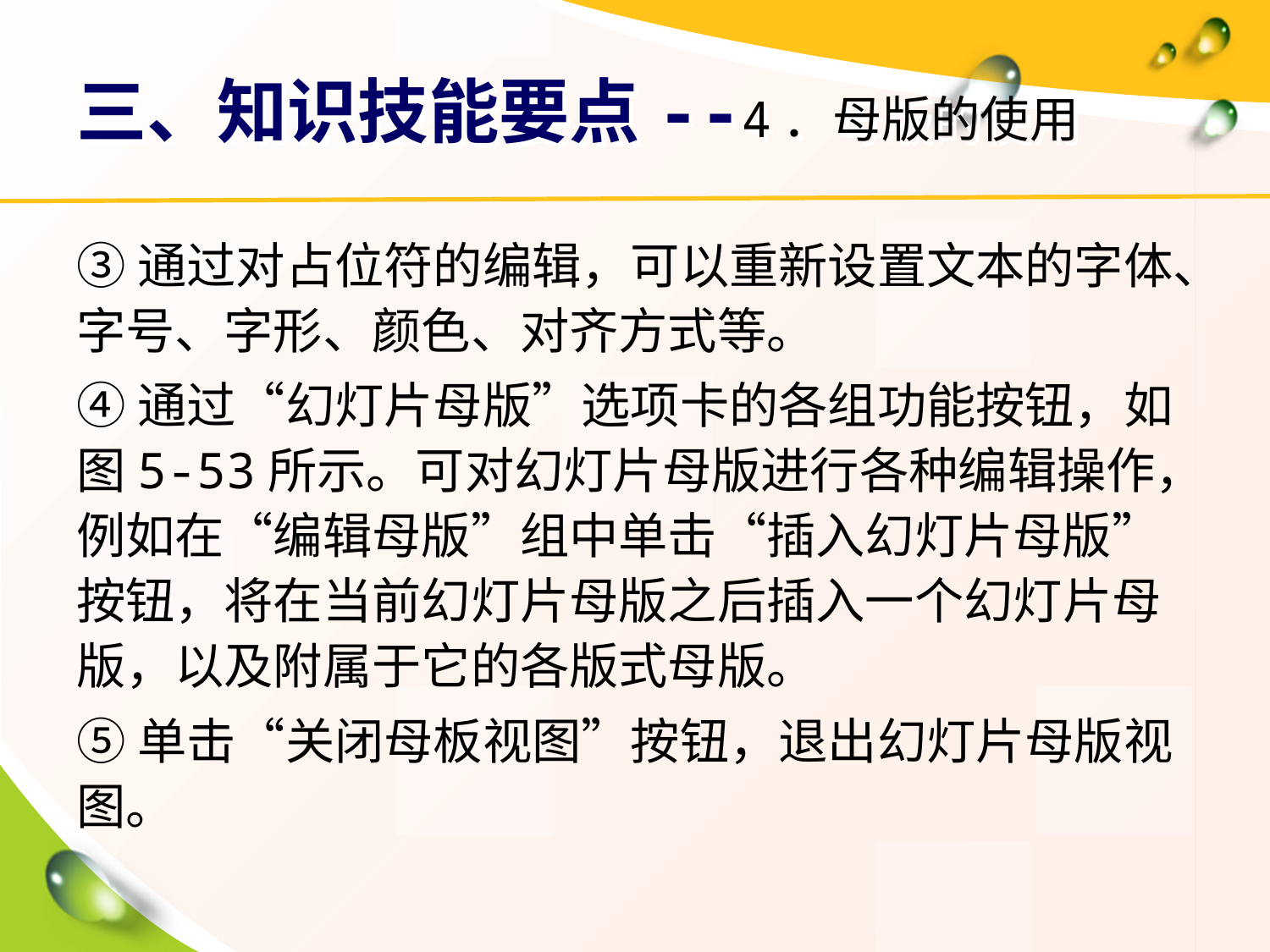

# 三、知识技能要点--4．母版的使用
③通过对占位符的编辑，可以重新设置文本的字体、字号、字形、颜色、对齐方式等。
④通过“幻灯片母版”选项卡的各组功能按钮，如图5-53所示。可对幻灯片母版进行各种编辑操作，例如在“编辑母版”组中单击“插入幻灯片母版”按钮，将在当前幻灯片母版之后插入一个幻灯片母版，以及附属于它的各版式母版。
⑤单击“关闭母板视图”按钮，退出幻灯片母版视图。